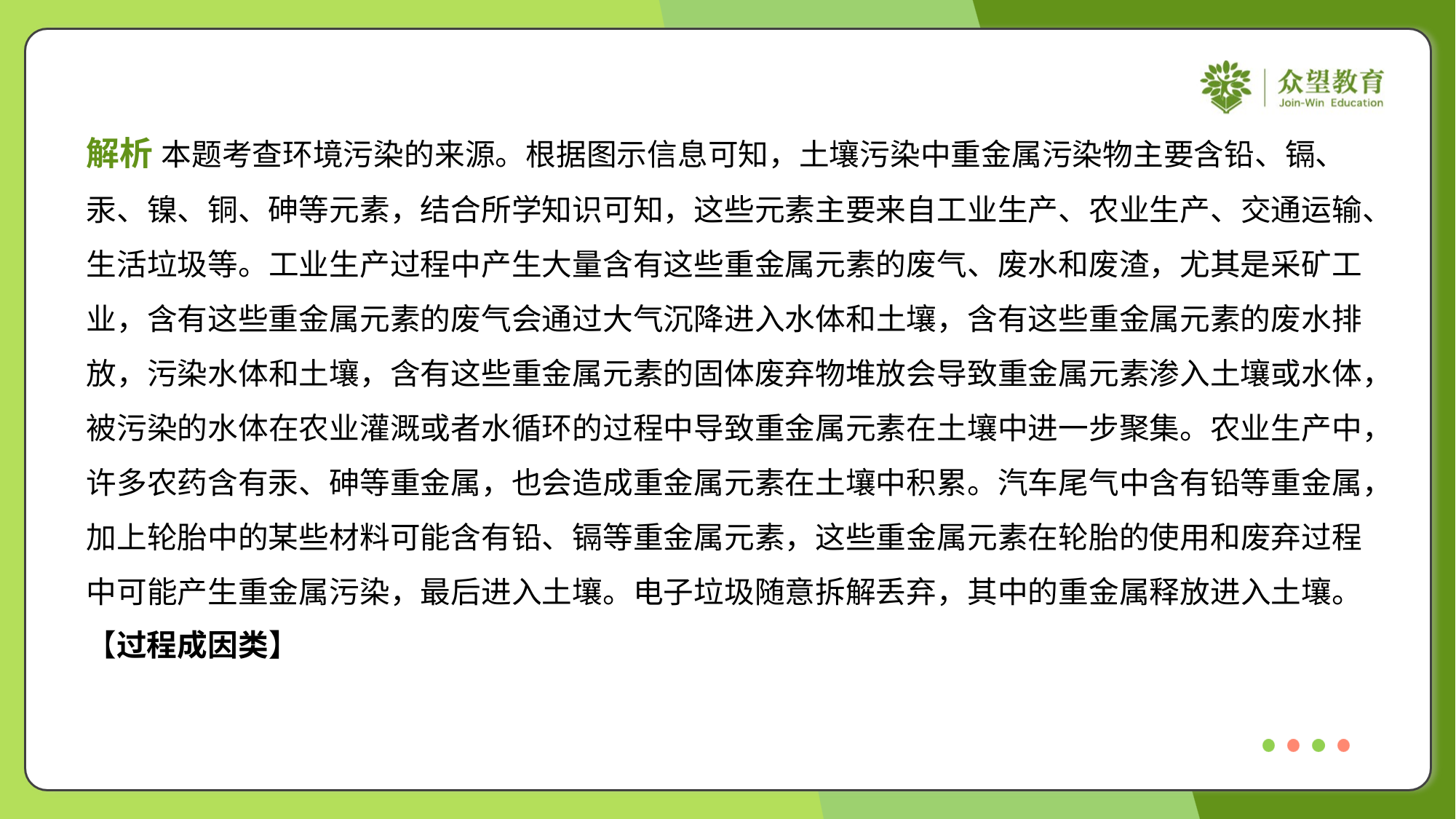

解析 本题考查环境污染的来源。根据图示信息可知，土壤污染中重金属污染物主要含铅、镉、
汞、镍、铜、砷等元素，结合所学知识可知，这些元素主要来自工业生产、农业生产、交通运输、
生活垃圾等。工业生产过程中产生大量含有这些重金属元素的废气、废水和废渣，尤其是采矿工
业，含有这些重金属元素的废气会通过大气沉降进入水体和土壤，含有这些重金属元素的废水排
放，污染水体和土壤，含有这些重金属元素的固体废弃物堆放会导致重金属元素渗入土壤或水体，
被污染的水体在农业灌溉或者水循环的过程中导致重金属元素在土壤中进一步聚集。农业生产中，
许多农药含有汞、砷等重金属，也会造成重金属元素在土壤中积累。汽车尾气中含有铅等重金属，
加上轮胎中的某些材料可能含有铅、镉等重金属元素，这些重金属元素在轮胎的使用和废弃过程
中可能产生重金属污染，最后进入土壤。电子垃圾随意拆解丢弃，其中的重金属释放进入土壤。
【过程成因类】